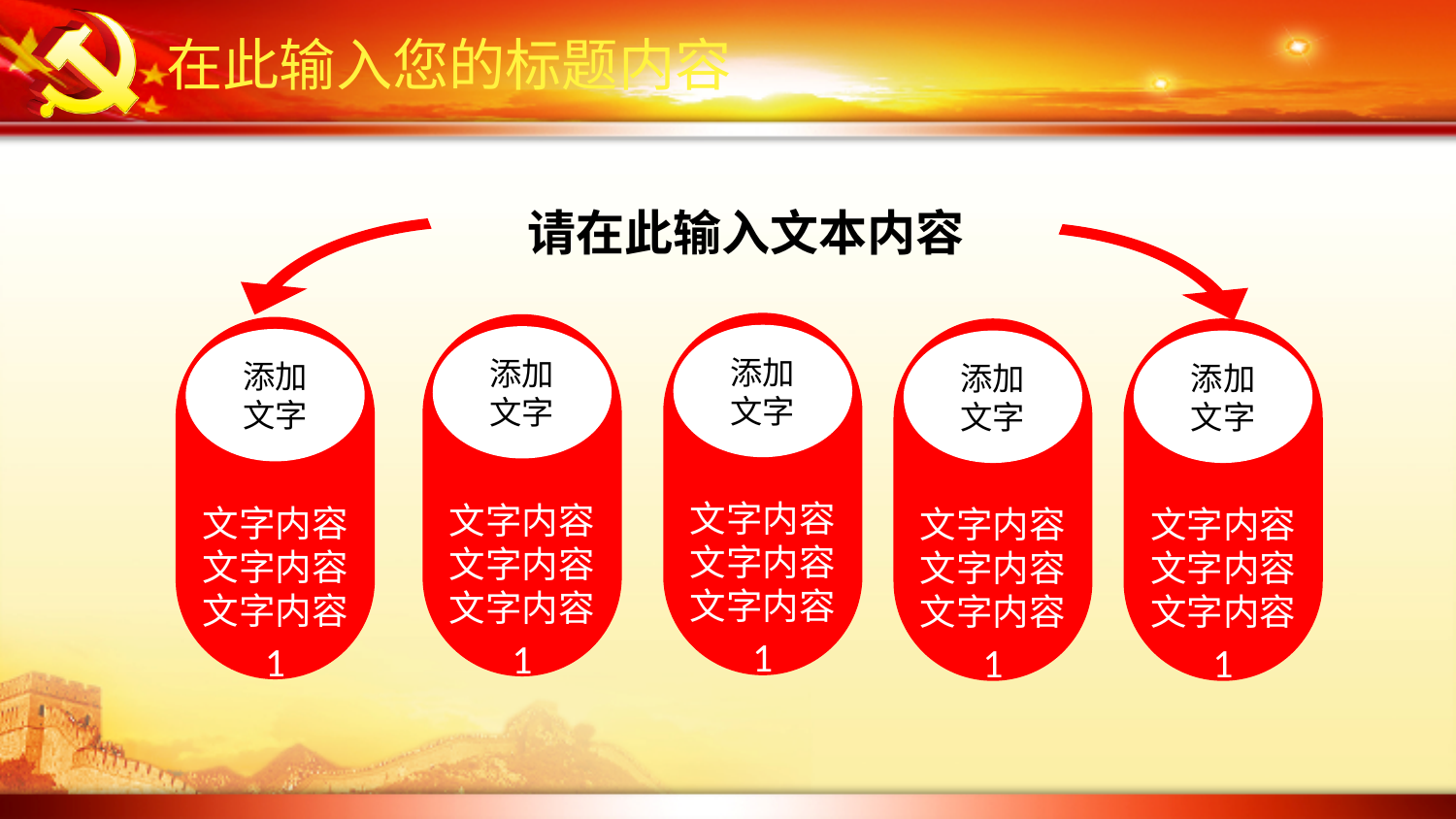

在此输入您的标题内容
请在此输入文本内容

添加
文字
文字内容文字内容文字内容
1

添加
文字
文字内容文字内容文字内容
1

添加
文字
文字内容文字内容文字内容
1

添加
文字
文字内容文字内容文字内容
1

添加
文字
文字内容文字内容文字内容
1